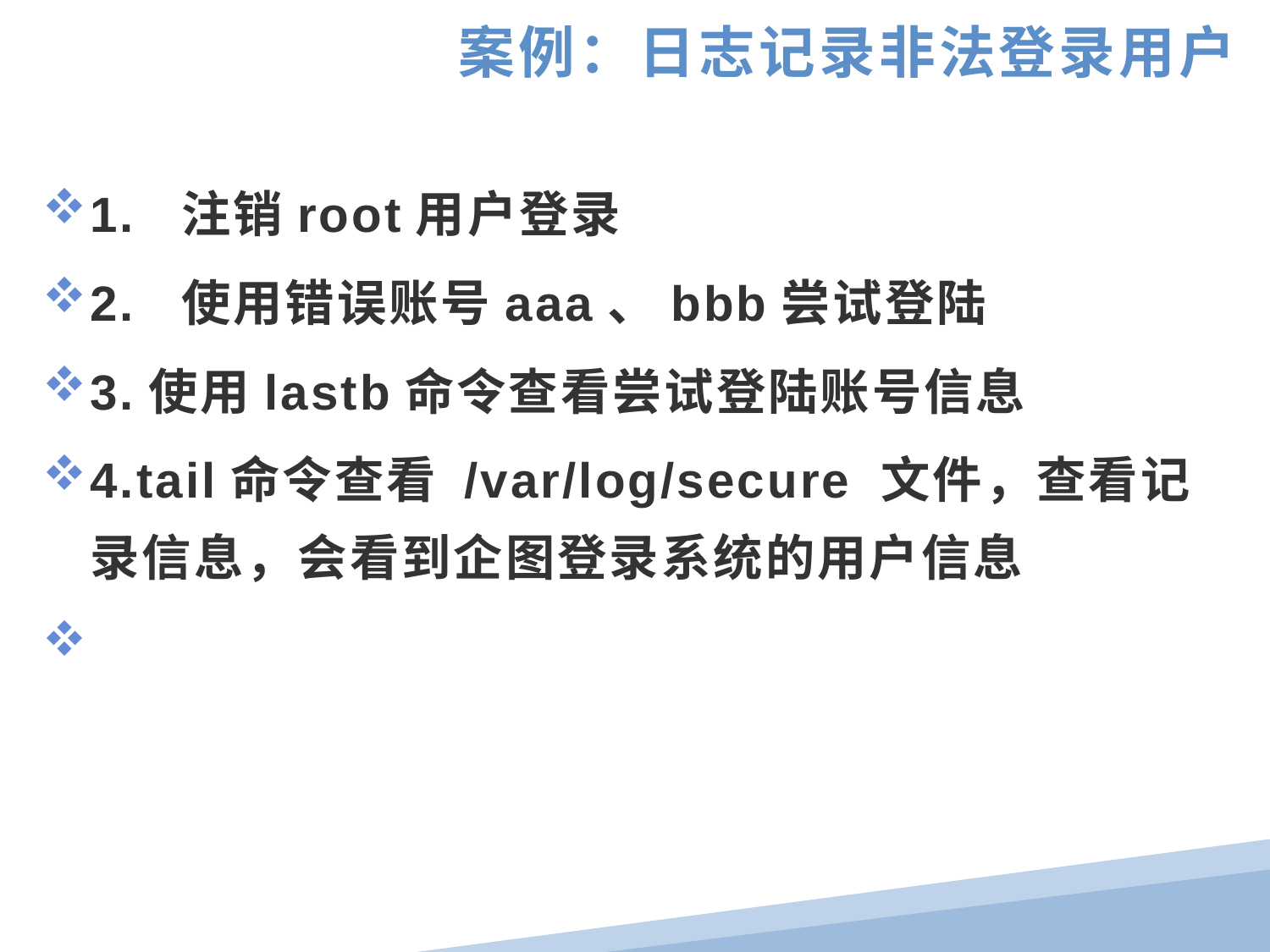

案例：日志记录非法登录用户
1.  注销root用户登录
2.  使用错误账号aaa、bbb尝试登陆
3.使用lastb命令查看尝试登陆账号信息
4.tail命令查看 /var/log/secure 文件，查看记录信息，会看到企图登录系统的用户信息